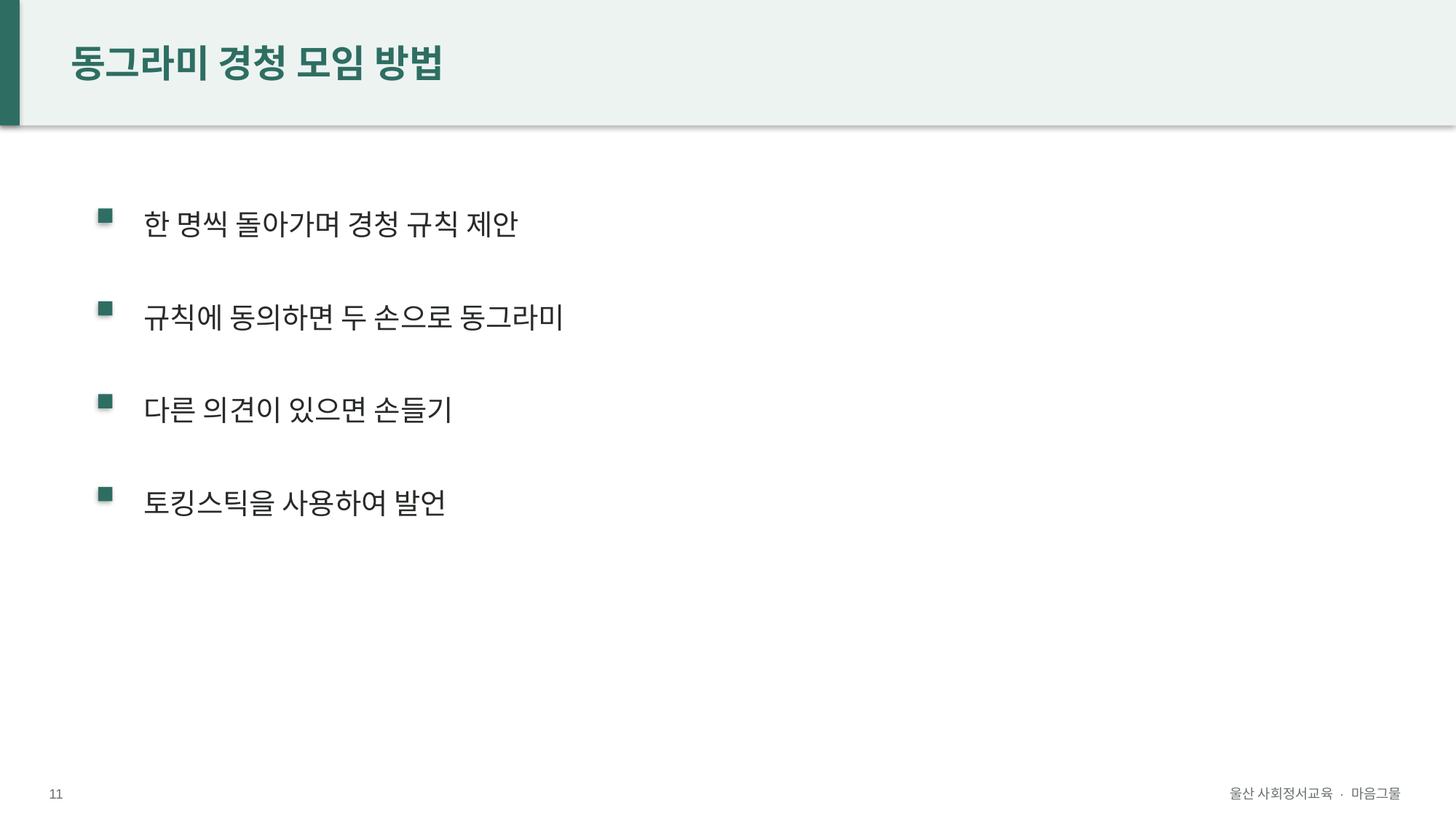

동그라미 경청 모임 방법
한 명씩 돌아가며 경청 규칙 제안

규칙에 동의하면 두 손으로 동그라미

다른 의견이 있으면 손들기

토킹스틱을 사용하여 발언

11
울산 사회정서교육 · 마음그물